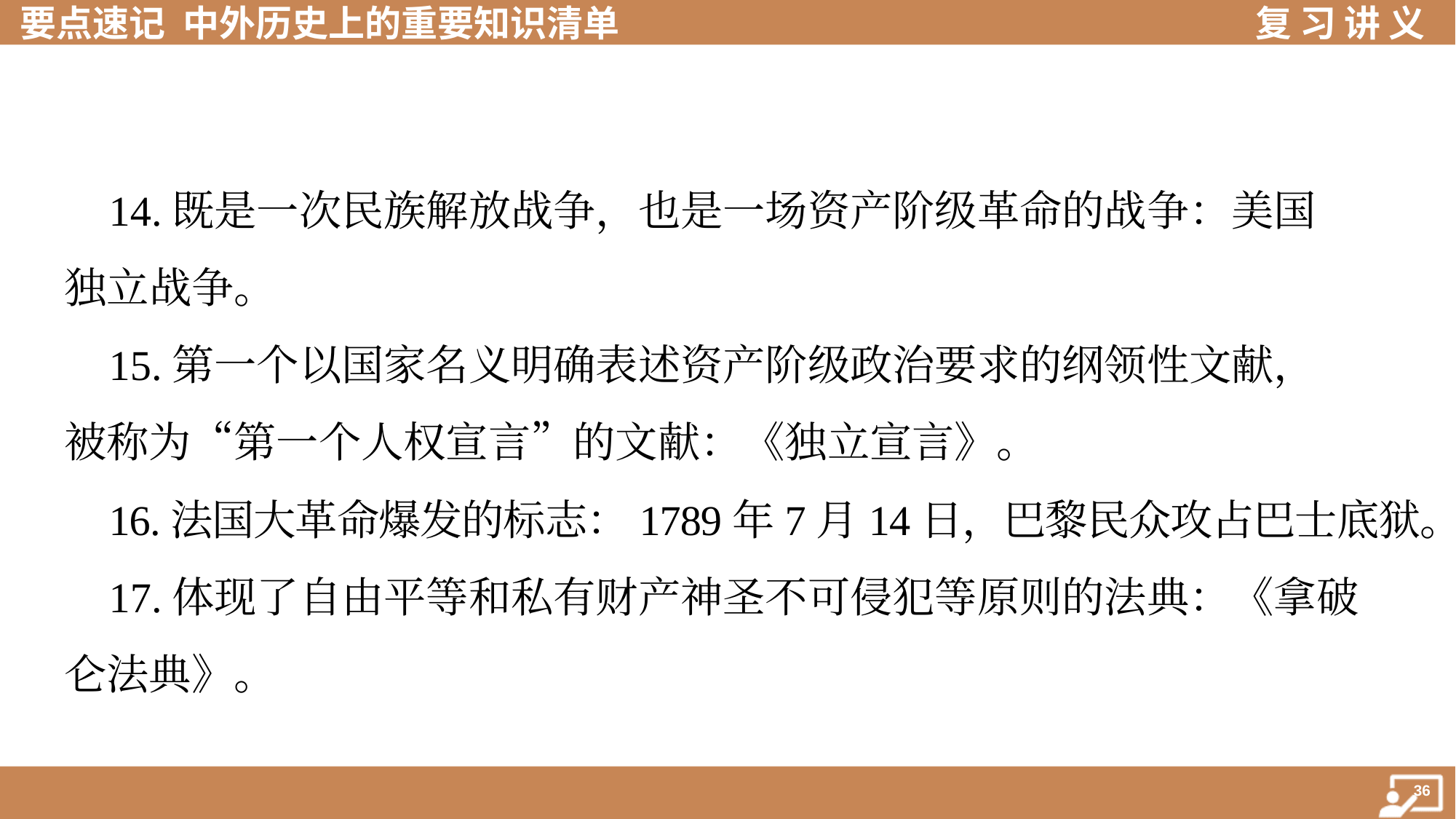

14.既是一次民族解放战争，也是一场资产阶级革命的战争：美国
独立战争。
    15.第一个以国家名义明确表述资产阶级政治要求的纲领性文献，
被称为“第一个人权宣言”的文献：《独立宣言》。
    16.法国大革命爆发的标志：1789年7月14日，巴黎民众攻占巴士底狱。
    17.体现了自由平等和私有财产神圣不可侵犯等原则的法典：《拿破
仑法典》。